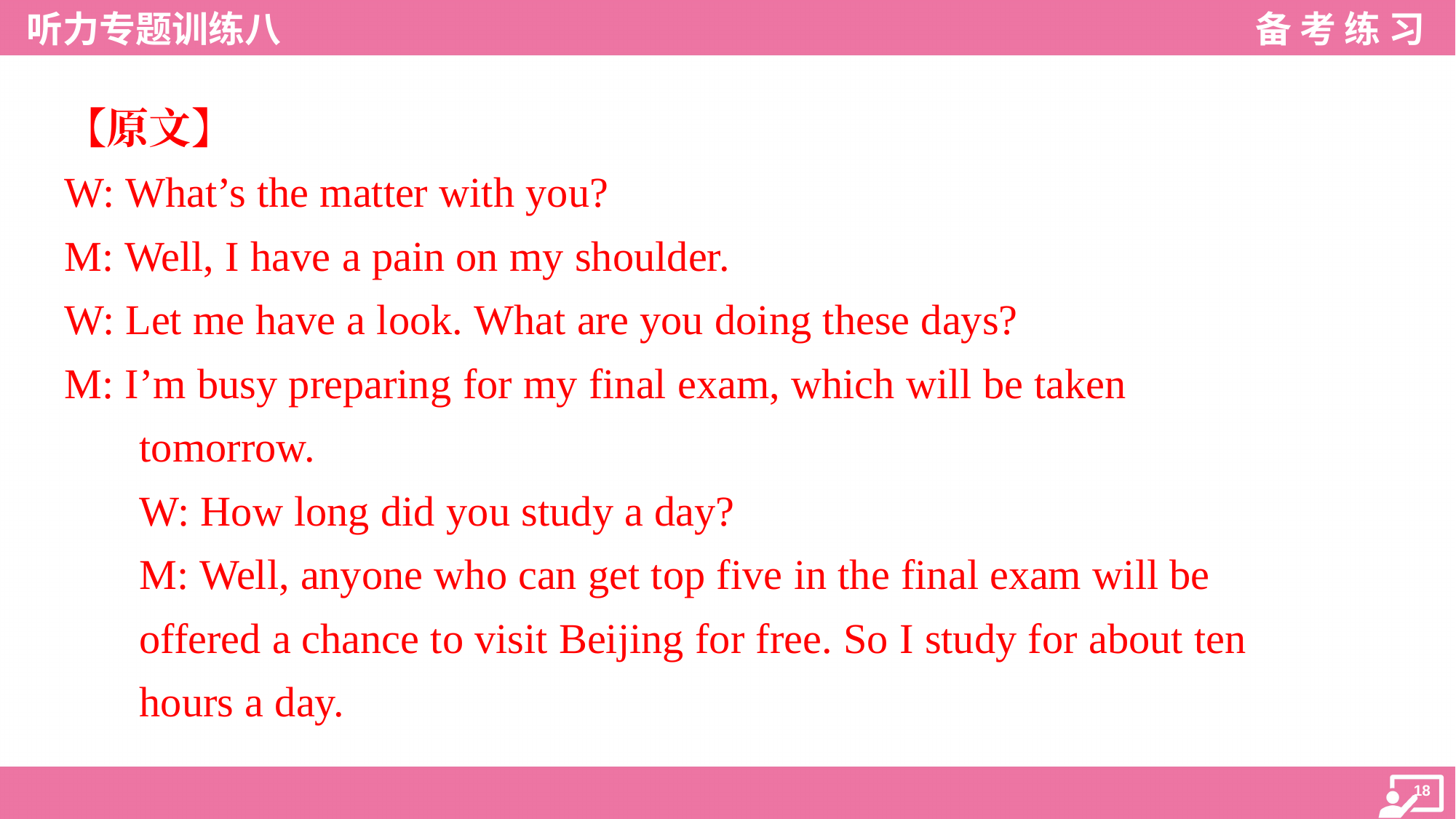

【原文】
W: What’s the matter with you?
M: Well, I have a pain on my shoulder.
W: Let me have a look. What are you doing these days?
M: I’m busy preparing for my final exam, which will be taken
tomorrow.
W: How long did you study a day?
M: Well, anyone who can get top five in the final exam will be
offered a chance to visit Beijing for free. So I study for about ten
hours a day.